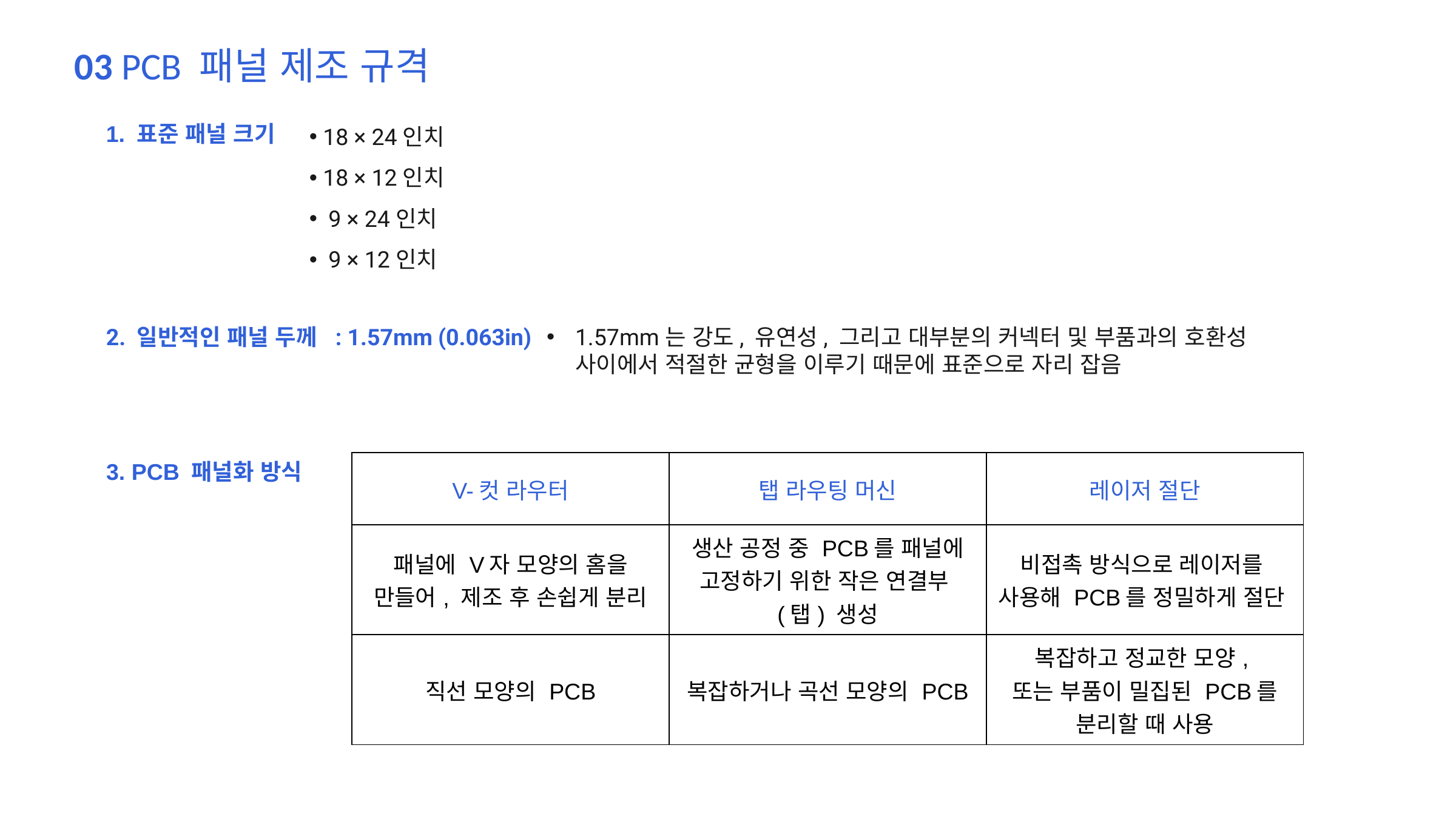

03 PCB 패널 제조 규격
 18 × 24인치
 18 × 12인치
  9 × 24인치
  9 × 12인치
1. 표준 패널 크기
2. 일반적인 패널 두께  : 1.57mm (0.063in)
1.57mm는 강도, 유연성, 그리고 대부분의 커넥터 및 부품과의 호환성 사이에서 적절한 균형을 이루기 때문에 표준으로 자리 잡음
3. PCB 패널화 방식
| V-컷 라우터 | 탭 라우팅 머신 | 레이저 절단 |
| --- | --- | --- |
| 패널에 V자 모양의 홈을 만들어, 제조 후 손쉽게 분리 | 생산 공정 중 PCB를 패널에 고정하기 위한 작은 연결부(탭) 생성 | 비접촉 방식으로 레이저를 사용해 PCB를 정밀하게 절단 |
| 직선 모양의 PCB | 복잡하거나 곡선 모양의 PCB | 복잡하고 정교한 모양, 또는 부품이 밀집된 PCB를 분리할 때 사용 |